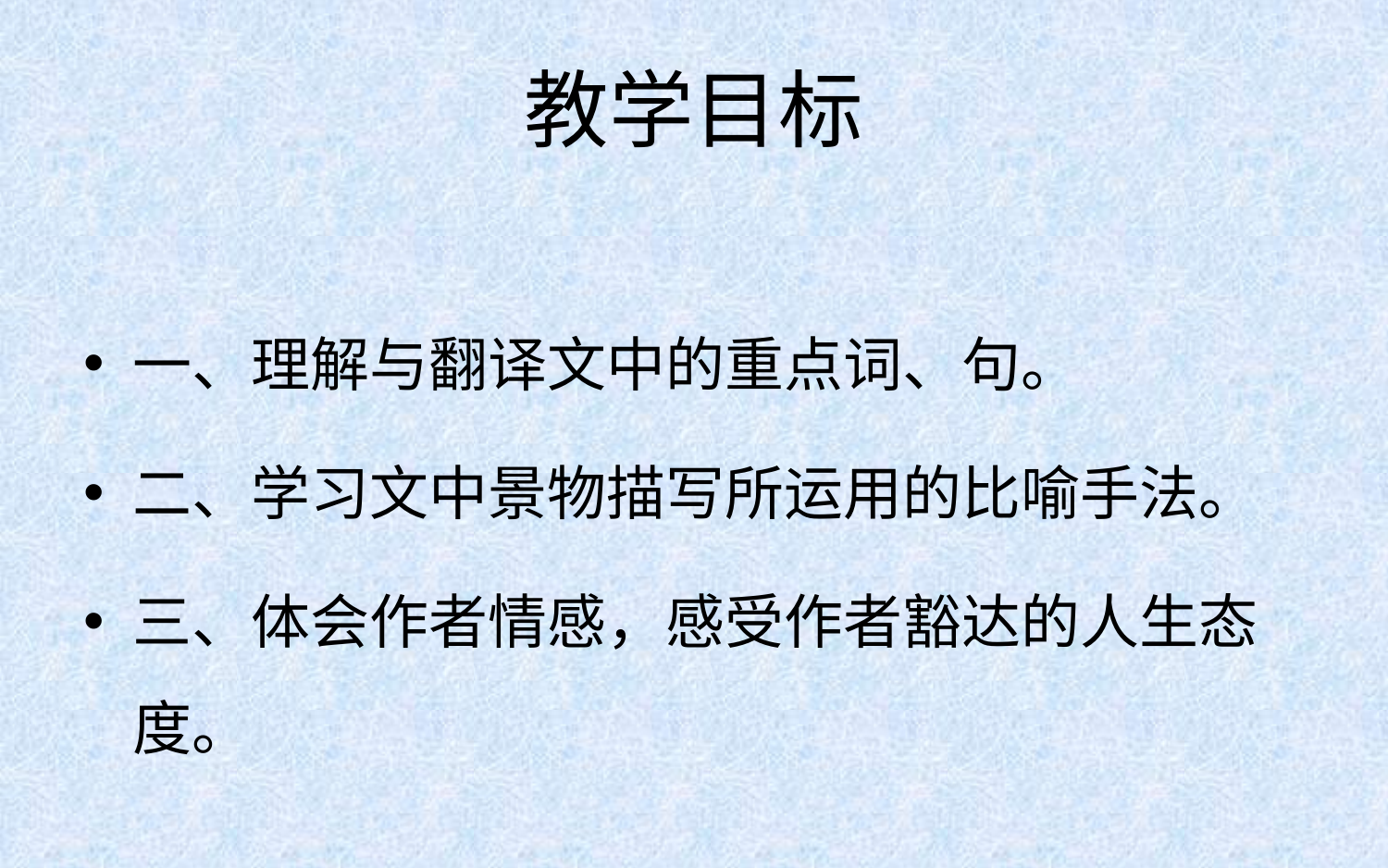

# 教学目标

一、理解与翻译文中的重点词、句。
二、学习文中景物描写所运用的比喻手法。
三、体会作者情感，感受作者豁达的人生态度。